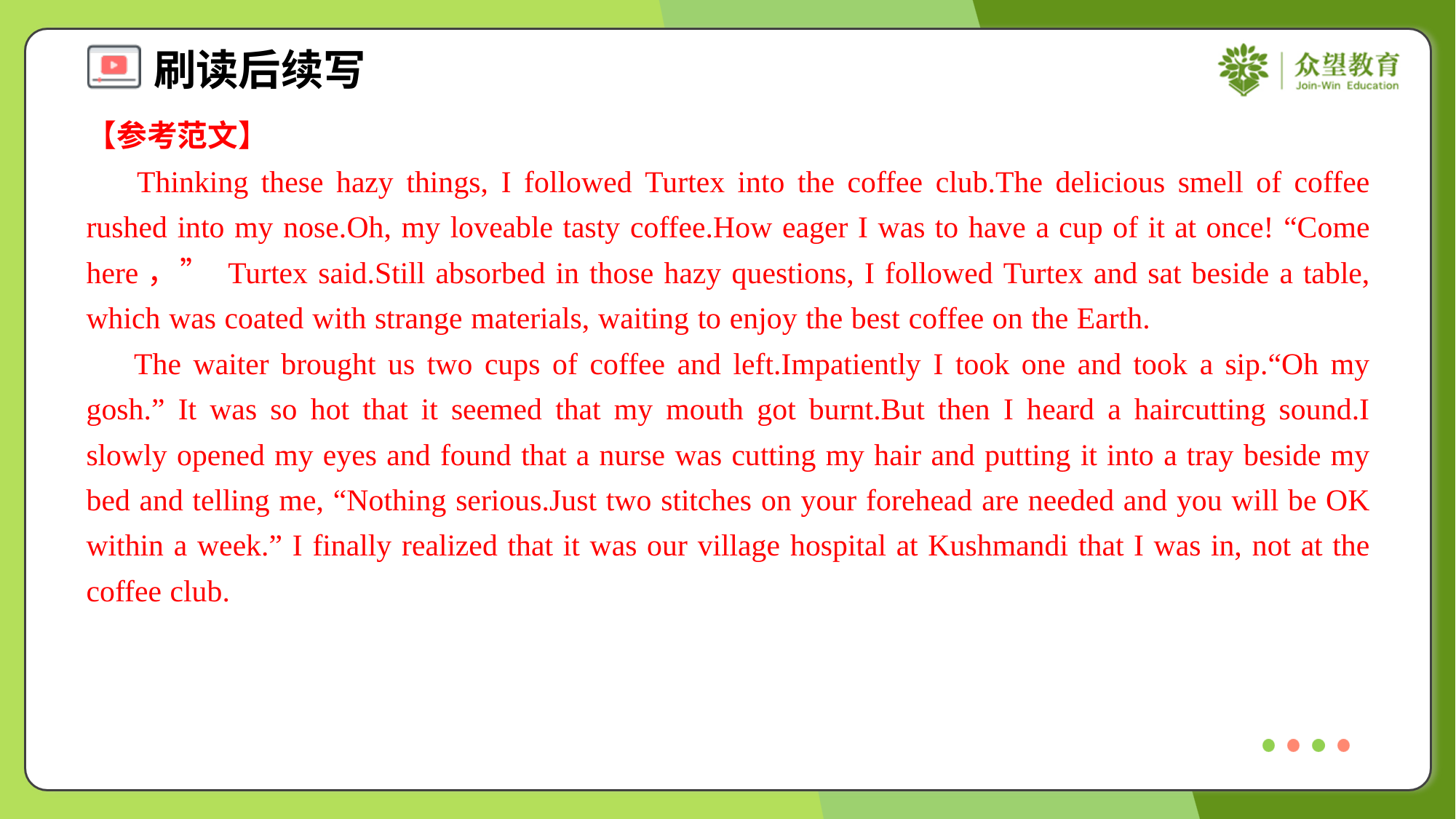

【参考范文】
    Thinking these hazy things, I followed Turtex into the coffee club.The delicious smell of coffee rushed into my nose.Oh, my loveable tasty coffee.How eager I was to have a cup of it at once! “Come here，” Turtex said.Still absorbed in those hazy questions, I followed Turtex and sat beside a table, which was coated with strange materials, waiting to enjoy the best coffee on the Earth.
    The waiter brought us two cups of coffee and left.Impatiently I took one and took a sip.“Oh my gosh.” It was so hot that it seemed that my mouth got burnt.But then I heard a haircutting sound.I slowly opened my eyes and found that a nurse was cutting my hair and putting it into a tray beside my bed and telling me, “Nothing serious.Just two stitches on your forehead are needed and you will be OK within a week.” I finally realized that it was our village hospital at Kushmandi that I was in, not at the coffee club.